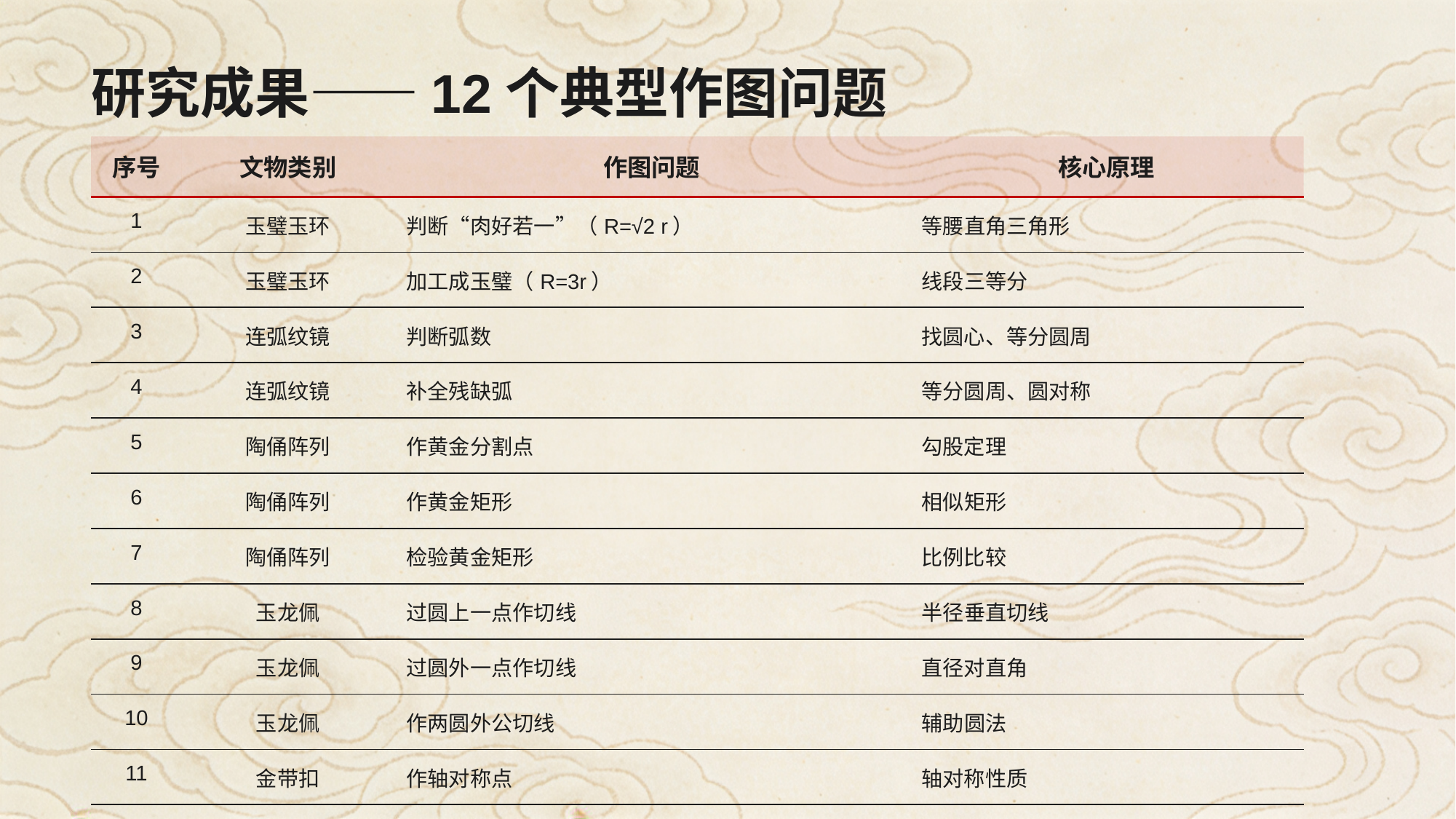

研究成果——12个典型作图问题
| 序号 | 文物类别 | 作图问题 | 核心原理 |
| --- | --- | --- | --- |
| 1 | 玉璧玉环 | 判断“肉好若一”（R=√2 r） | 等腰直角三角形 |
| 2 | 玉璧玉环 | 加工成玉璧（R=3r） | 线段三等分 |
| 3 | 连弧纹镜 | 判断弧数 | 找圆心、等分圆周 |
| 4 | 连弧纹镜 | 补全残缺弧 | 等分圆周、圆对称 |
| 5 | 陶俑阵列 | 作黄金分割点 | 勾股定理 |
| 6 | 陶俑阵列 | 作黄金矩形 | 相似矩形 |
| 7 | 陶俑阵列 | 检验黄金矩形 | 比例比较 |
| 8 | 玉龙佩 | 过圆上一点作切线 | 半径垂直切线 |
| 9 | 玉龙佩 | 过圆外一点作切线 | 直径对直角 |
| 10 | 玉龙佩 | 作两圆外公切线 | 辅助圆法 |
| 11 | 金带扣 | 作轴对称点 | 轴对称性质 |
| 12 | 金带扣 | 补全对称图案 | 对称变换 |